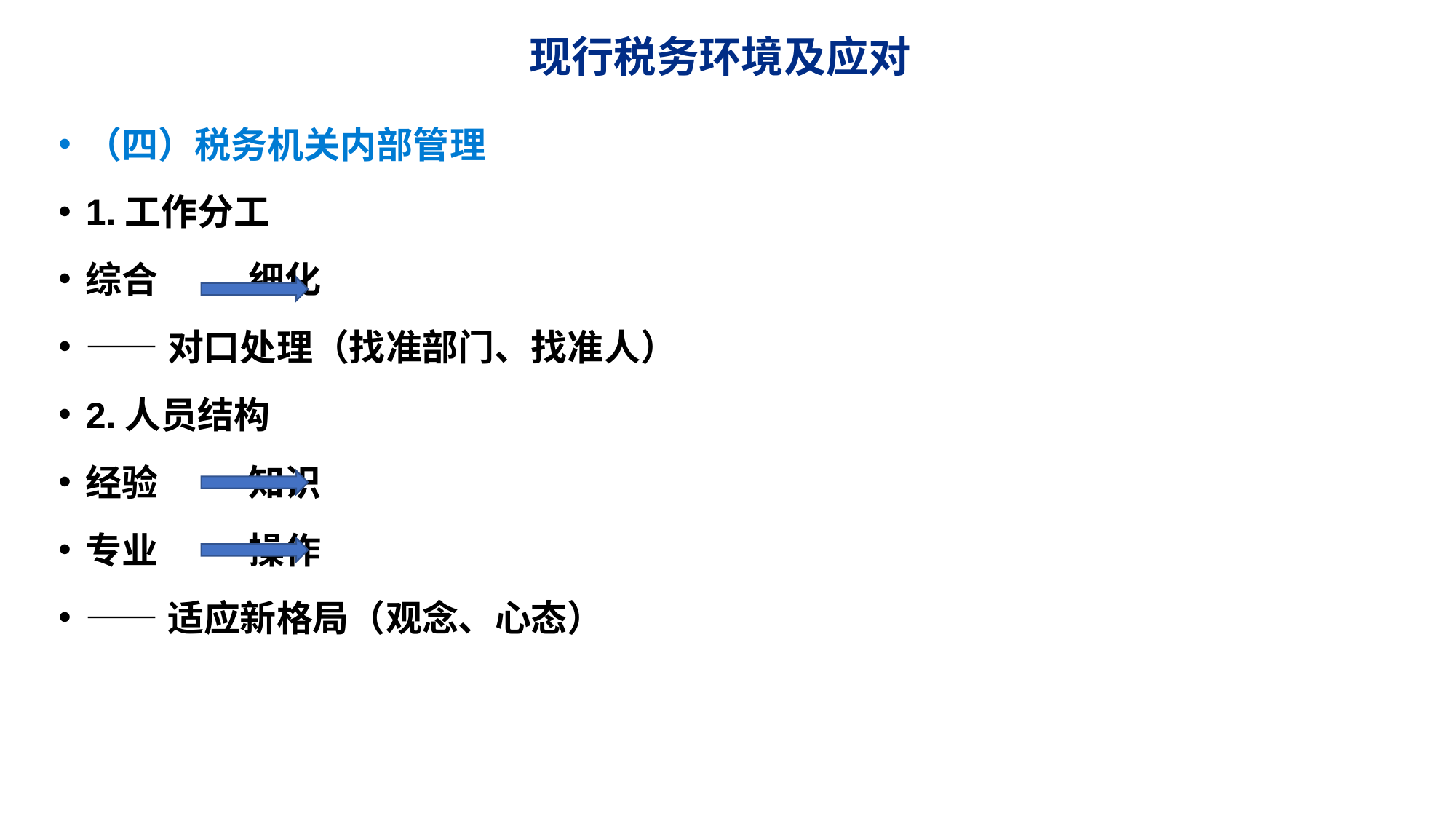

# 现行税务环境及应对
（四）税务机关内部管理
1.工作分工
综合           细化
——对口处理（找准部门、找准人）
2.人员结构
经验           知识
专业           操作
——适应新格局（观念、心态）